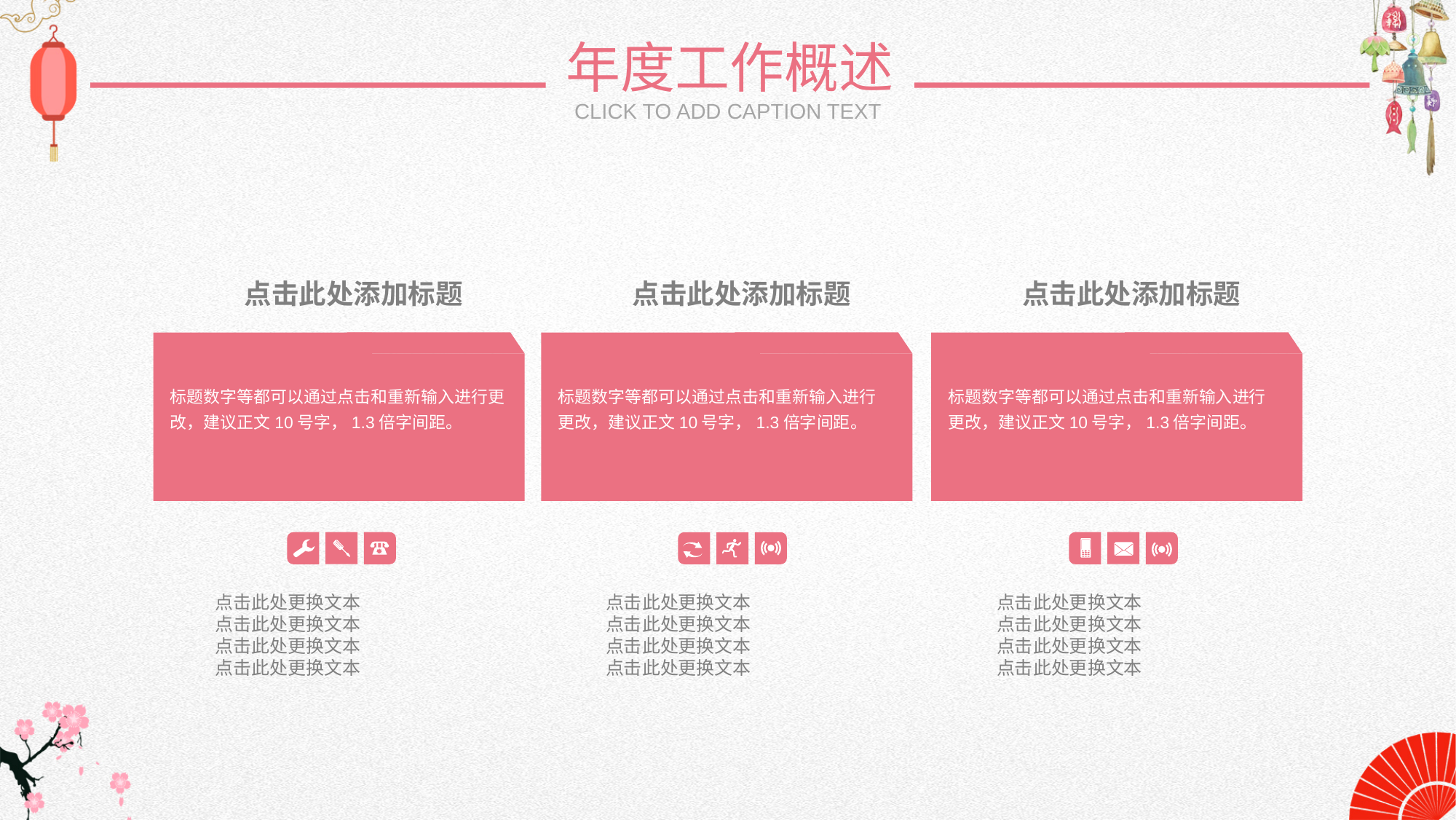

年度工作概述

CLICK TO ADD CAPTION TEXT

标题数字等都可以通过点击和重新输入进行更改，建议正文10号字，1.3倍字间距。

点击此处添加标题

标题数字等都可以通过点击和重新输入进行更改，建议正文10号字，1.3倍字间距。

点击此处添加标题

标题数字等都可以通过点击和重新输入进行更改，建议正文10号字，1.3倍字间距。

点击此处添加标题

点击此处更换文本
点击此处更换文本
点击此处更换文本
点击此处更换文本
点击此处更换文本
点击此处更换文本
点击此处更换文本
点击此处更换文本
点击此处更换文本
点击此处更换文本
点击此处更换文本
点击此处更换文本